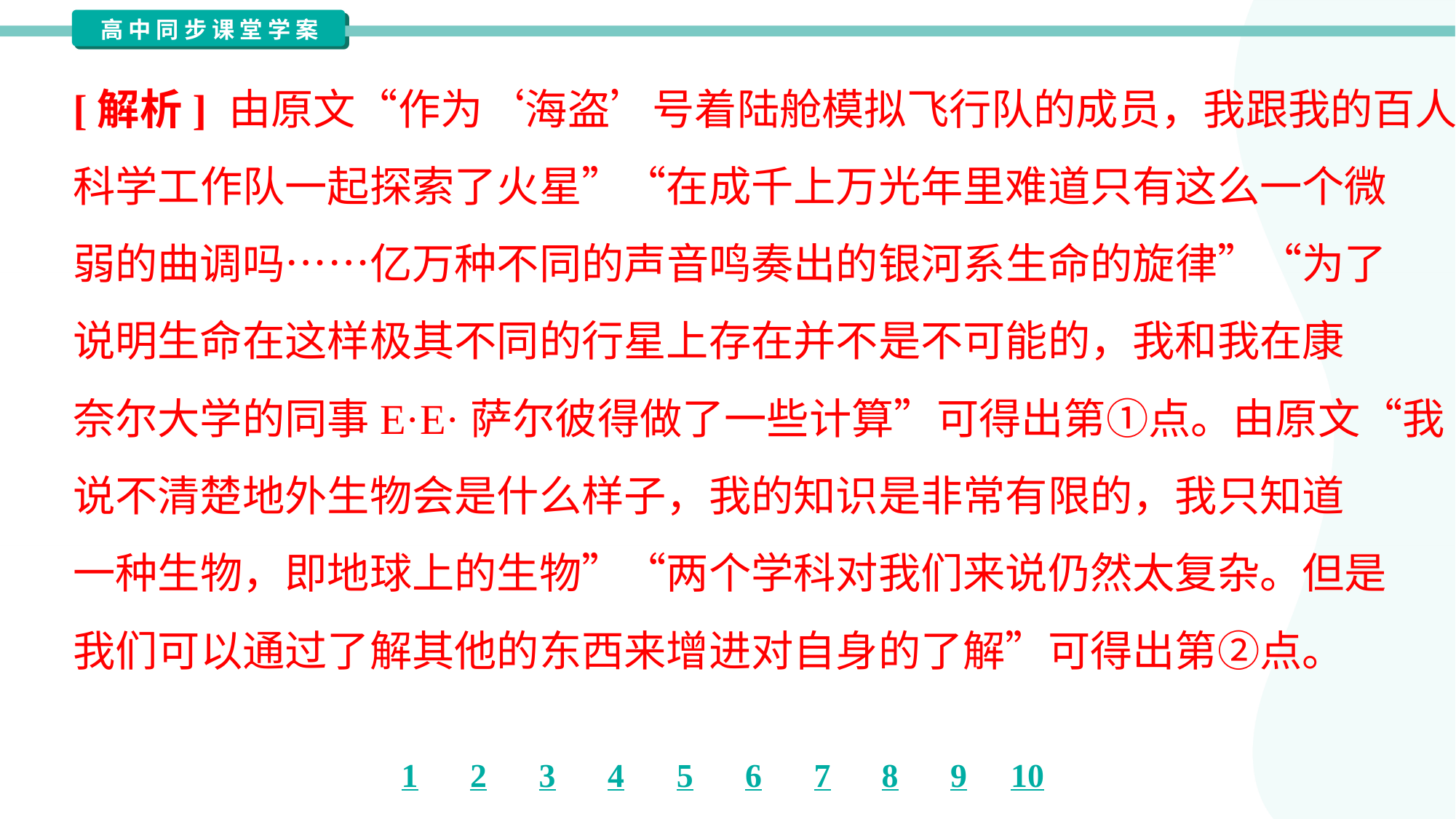

[解析] 由原文“作为‘海盗’号着陆舱模拟飞行队的成员，我跟我的百人
科学工作队一起探索了火星”“在成千上万光年里难道只有这么一个微
弱的曲调吗……亿万种不同的声音鸣奏出的银河系生命的旋律”“为了
说明生命在这样极其不同的行星上存在并不是不可能的，我和我在康
奈尔大学的同事E·E·萨尔彼得做了一些计算”可得出第①点。由原文“我
说不清楚地外生物会是什么样子，我的知识是非常有限的，我只知道
一种生物，即地球上的生物”“两个学科对我们来说仍然太复杂。但是
我们可以通过了解其他的东西来增进对自身的了解”可得出第②点。